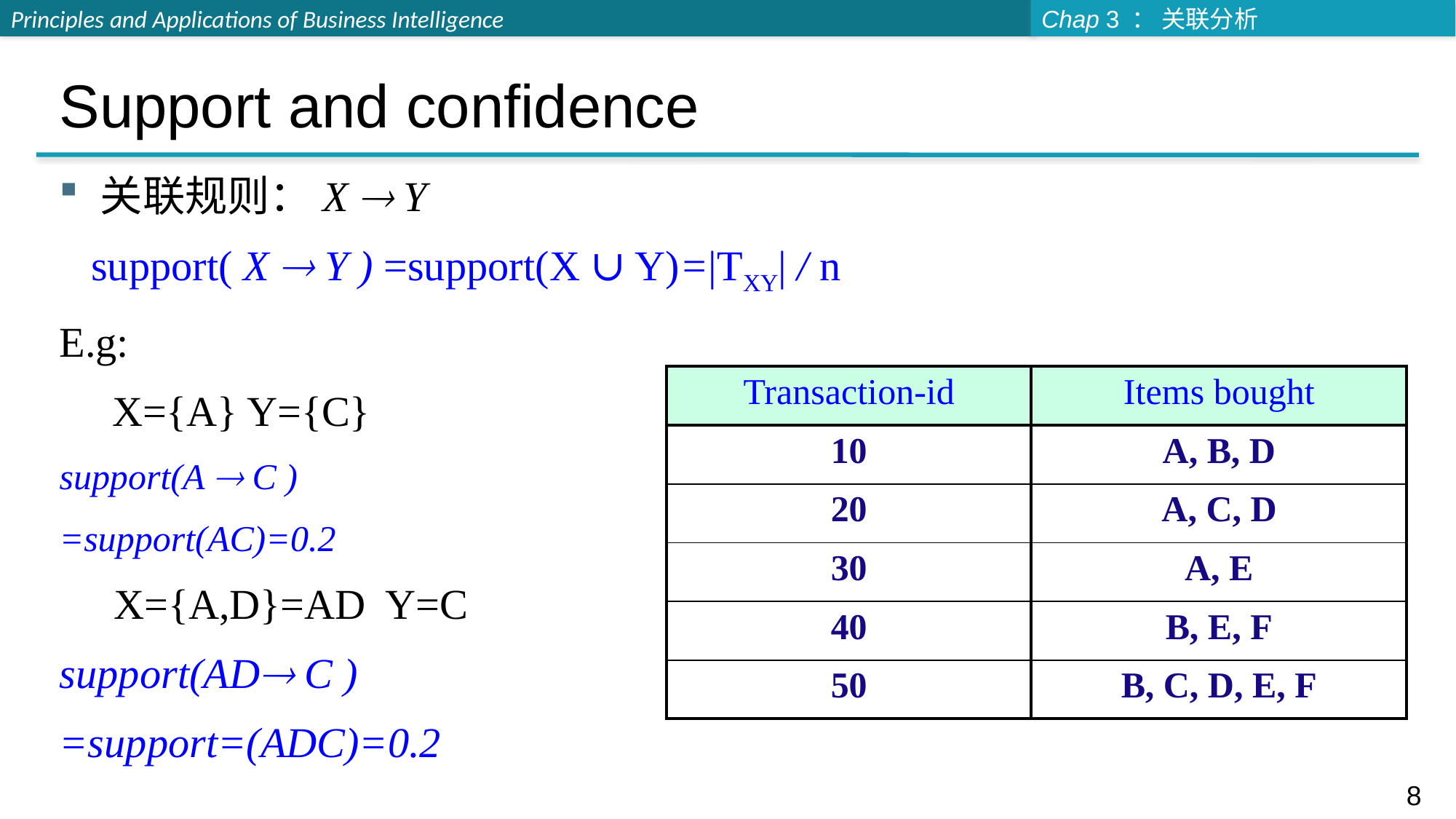

# Support and confidence
关联规则：X → Y
   support( X → Y ) =support(X ∪ Y)=|TXY| / n
E.g:
     X={A} Y={C}
support(A → C )
=support(AC)=0.2
X={A,D}=AD  Y=C
support(AD→ C )
=support=(ADC)=0.2
| Transaction-id | Items bought |
| --- | --- |
| 10 | A, B, D |
| 20 | A, C, D |
| 30 | A, E |
| 40 | B, E, F |
| 50 | B, C, D, E, F |